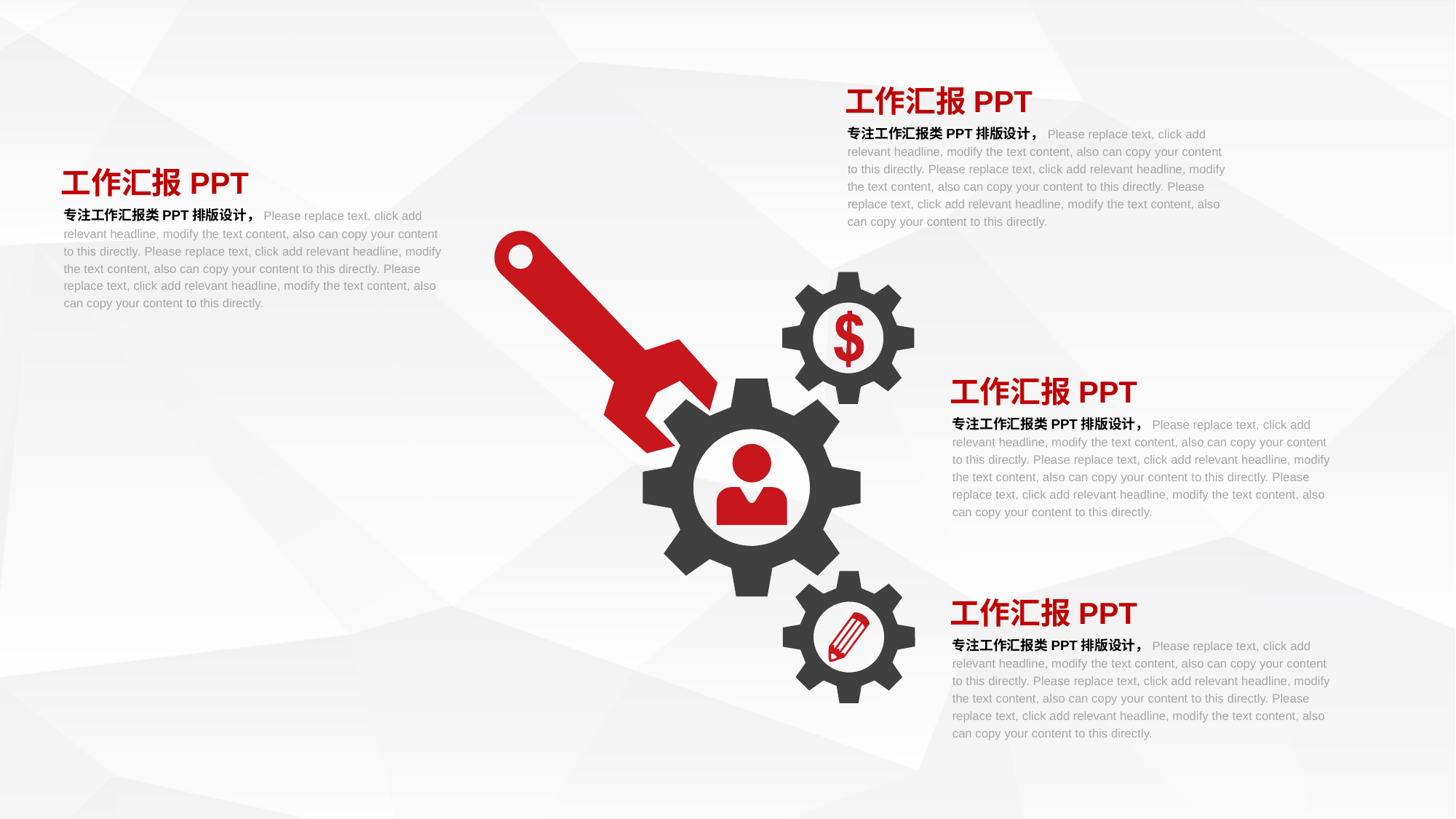

工作汇报PPT
专注工作汇报类PPT排版设计，Please replace text, click add relevant headline, modify the text content, also can copy your content to this directly. Please replace text, click add relevant headline, modify the text content, also can copy your content to this directly. Please replace text, click add relevant headline, modify the text content, also can copy your content to this directly.

工作汇报PPT
专注工作汇报类PPT排版设计，Please replace text, click add relevant headline, modify the text content, also can copy your content to this directly. Please replace text, click add relevant headline, modify the text content, also can copy your content to this directly. Please replace text, click add relevant headline, modify the text content, also can copy your content to this directly.

工作汇报PPT
专注工作汇报类PPT排版设计，Please replace text, click add relevant headline, modify the text content, also can copy your content to this directly. Please replace text, click add relevant headline, modify the text content, also can copy your content to this directly. Please replace text, click add relevant headline, modify the text content, also can copy your content to this directly.

工作汇报PPT
专注工作汇报类PPT排版设计，Please replace text, click add relevant headline, modify the text content, also can copy your content to this directly. Please replace text, click add relevant headline, modify the text content, also can copy your content to this directly. Please replace text, click add relevant headline, modify the text content, also can copy your content to this directly.